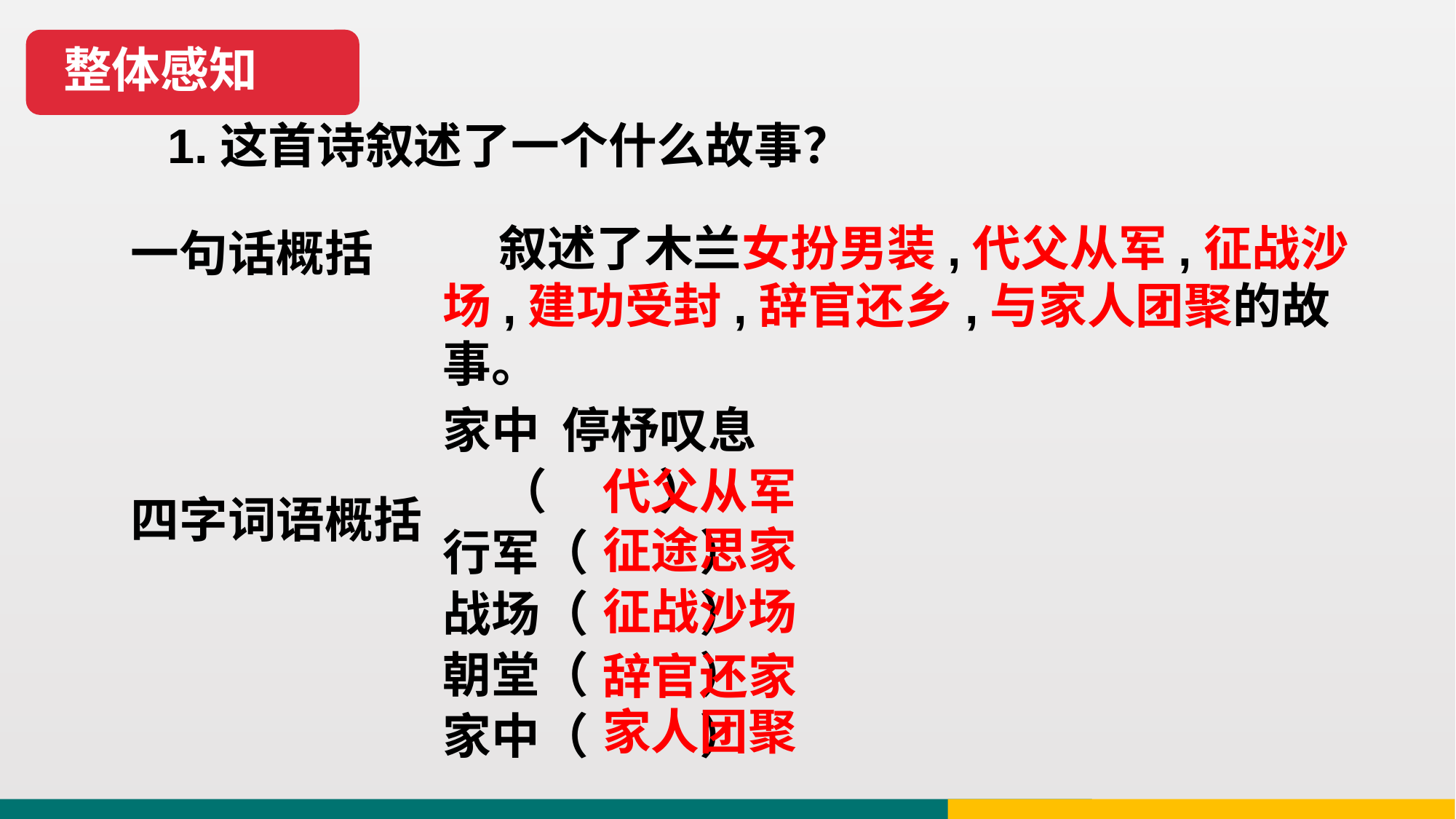

整体感知
1.这首诗叙述了一个什么故事？
一句话概括
    叙述了木兰女扮男装,代父从军,征战沙场,建功受封,辞官还乡,与家人团聚的故事。
家中  停杼叹息
    （          ）
行军（          ）
战场（          ）
朝堂（          ）
家中（          ）
代父从军
四字词语概括
征途思家
征战沙场
辞官还家
家人团聚